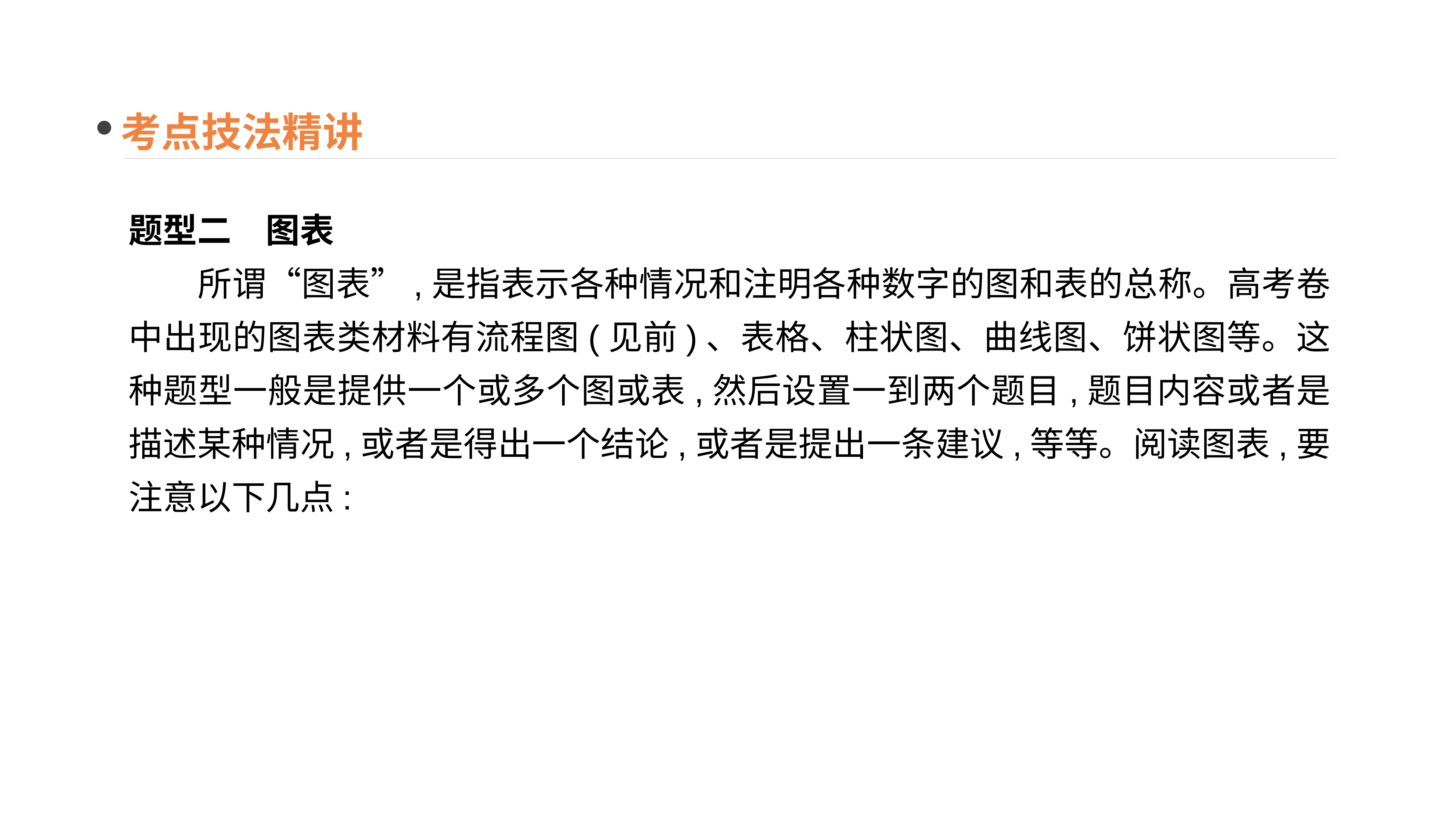

考点技法精讲

题型二　图表
　　所谓“图表”,是指表示各种情况和注明各种数字的图和表的总称。高考卷中出现的图表类材料有流程图(见前)、表格、柱状图、曲线图、饼状图等。这种题型一般是提供一个或多个图或表,然后设置一到两个题目,题目内容或者是描述某种情况,或者是得出一个结论,或者是提出一条建议,等等。阅读图表,要注意以下几点: